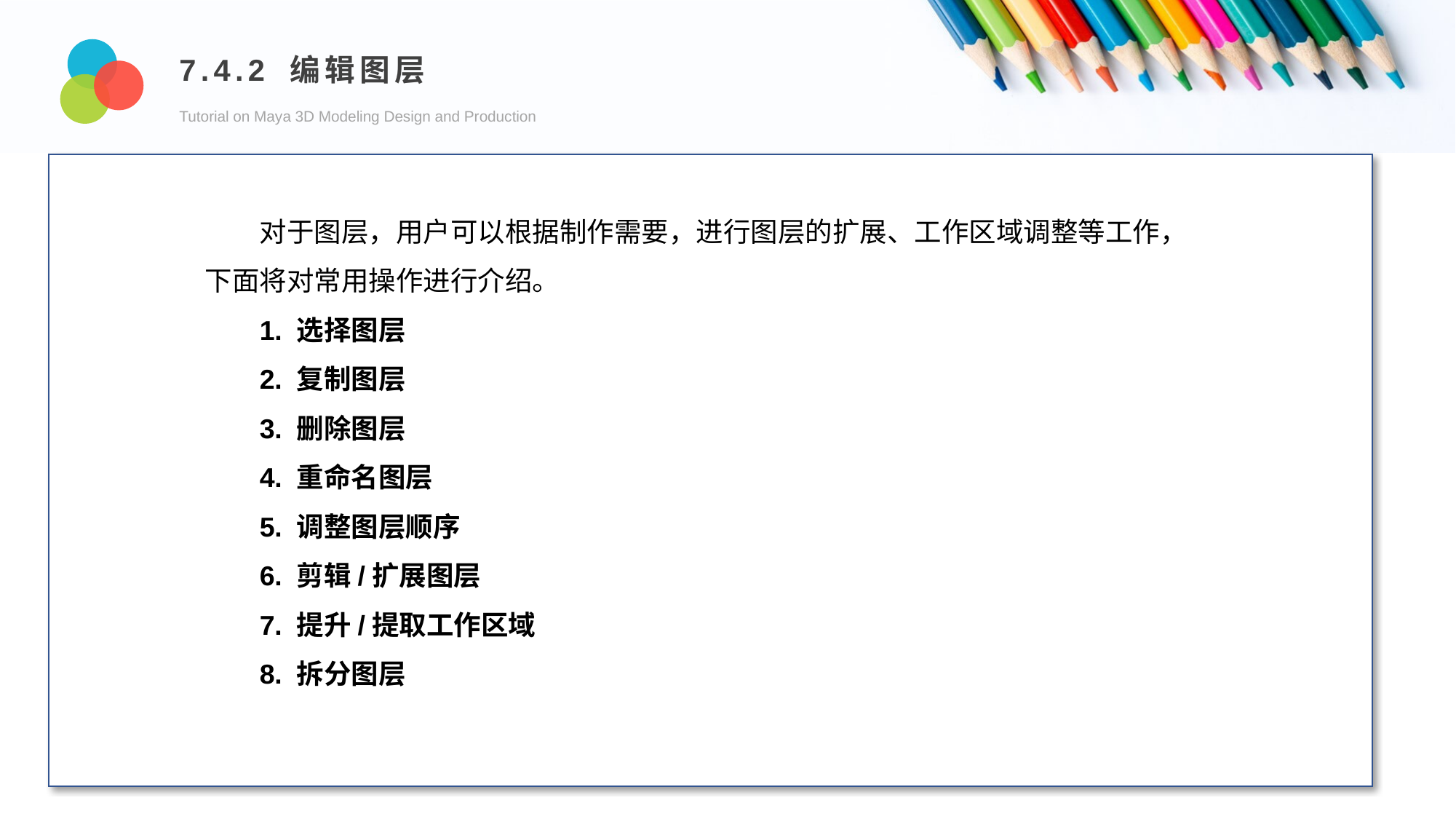

7.4.2 编辑图层
Tutorial on Maya 3D Modeling Design and Production
Design and Production
对于图层，用户可以根据制作需要，进行图层的扩展、工作区域调整等工作，下面将对常用操作进行介绍。
1. 选择图层
2. 复制图层
3. 删除图层
4. 重命名图层
5. 调整图层顺序
6. 剪辑/扩展图层
7. 提升/提取工作区域
8. 拆分图层